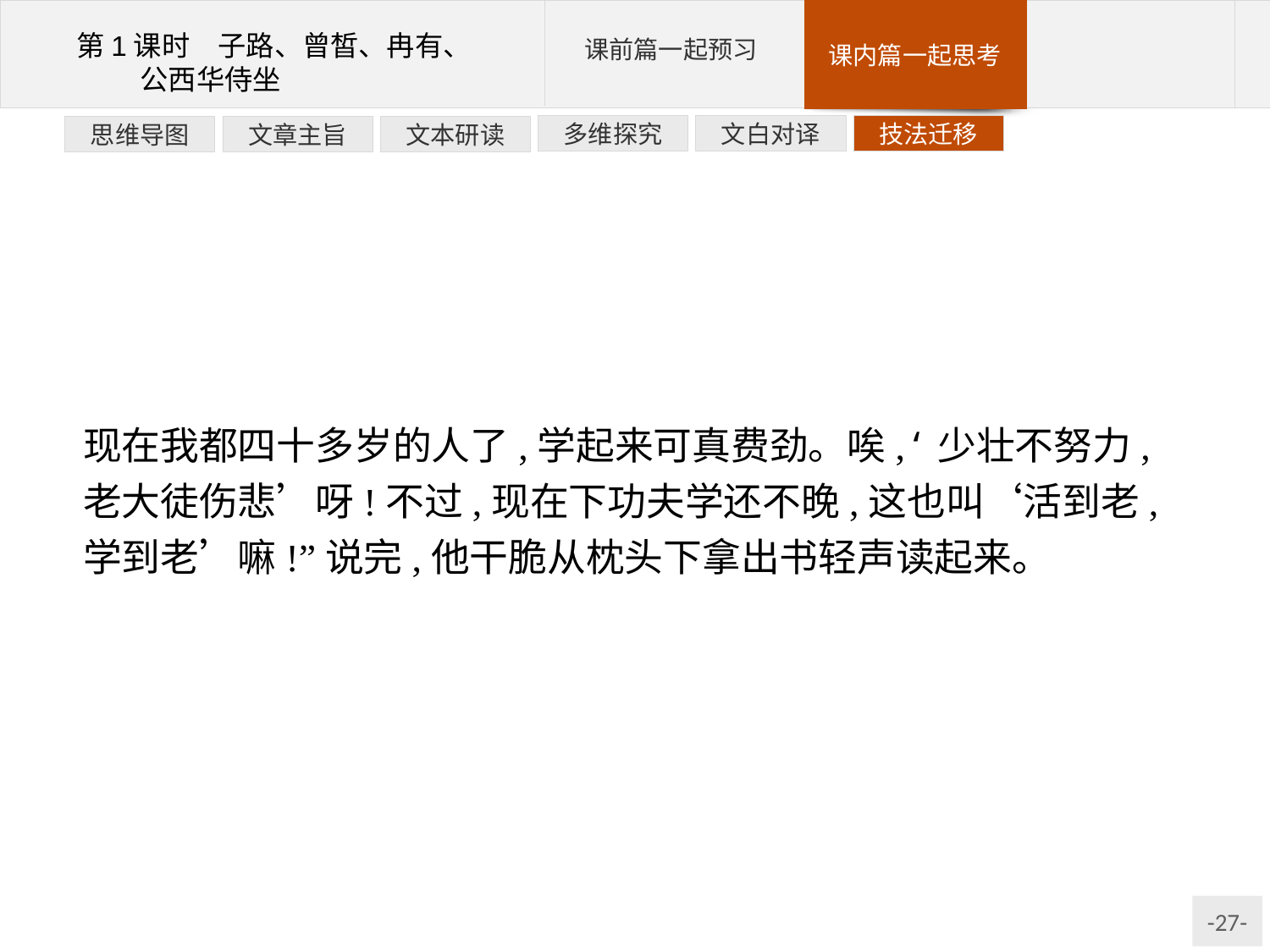

文白对译
技法迁移
多维探究
文本研读
文章主旨
思维导图
现在我都四十多岁的人了,学起来可真费劲。唉,‘少壮不努力,老大徒伤悲’呀!不过,现在下功夫学还不晚,这也叫‘活到老,学到老’嘛!”说完,他干脆从枕头下拿出书轻声读起来。